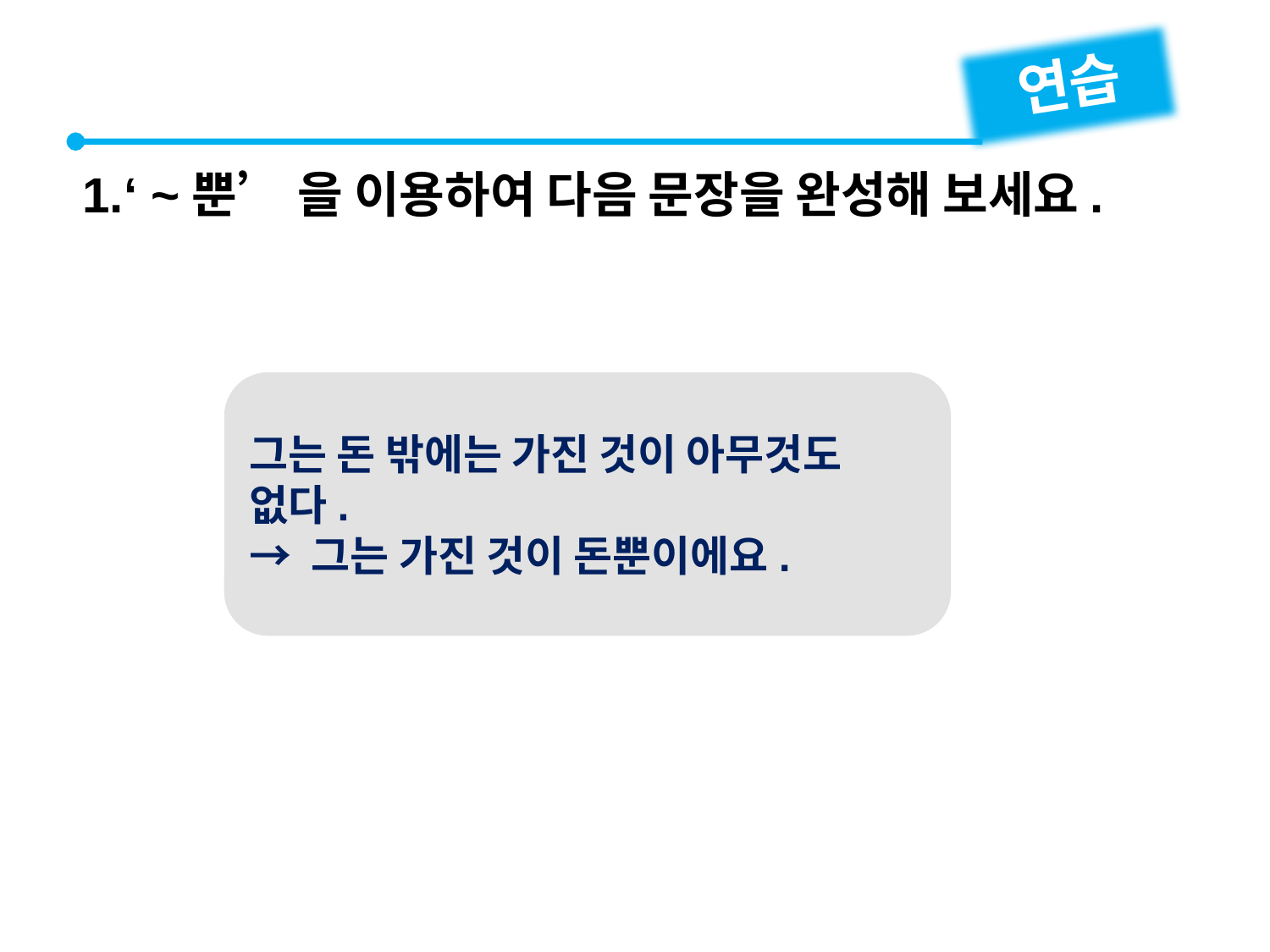

연습
1.‘ ~뿐’ 을 이용하여 다음 문장을 완성해 보세요.
그는 돈 밖에는 가진 것이 아무것도 없다.
→ 그는 가진 것이 돈뿐이에요.